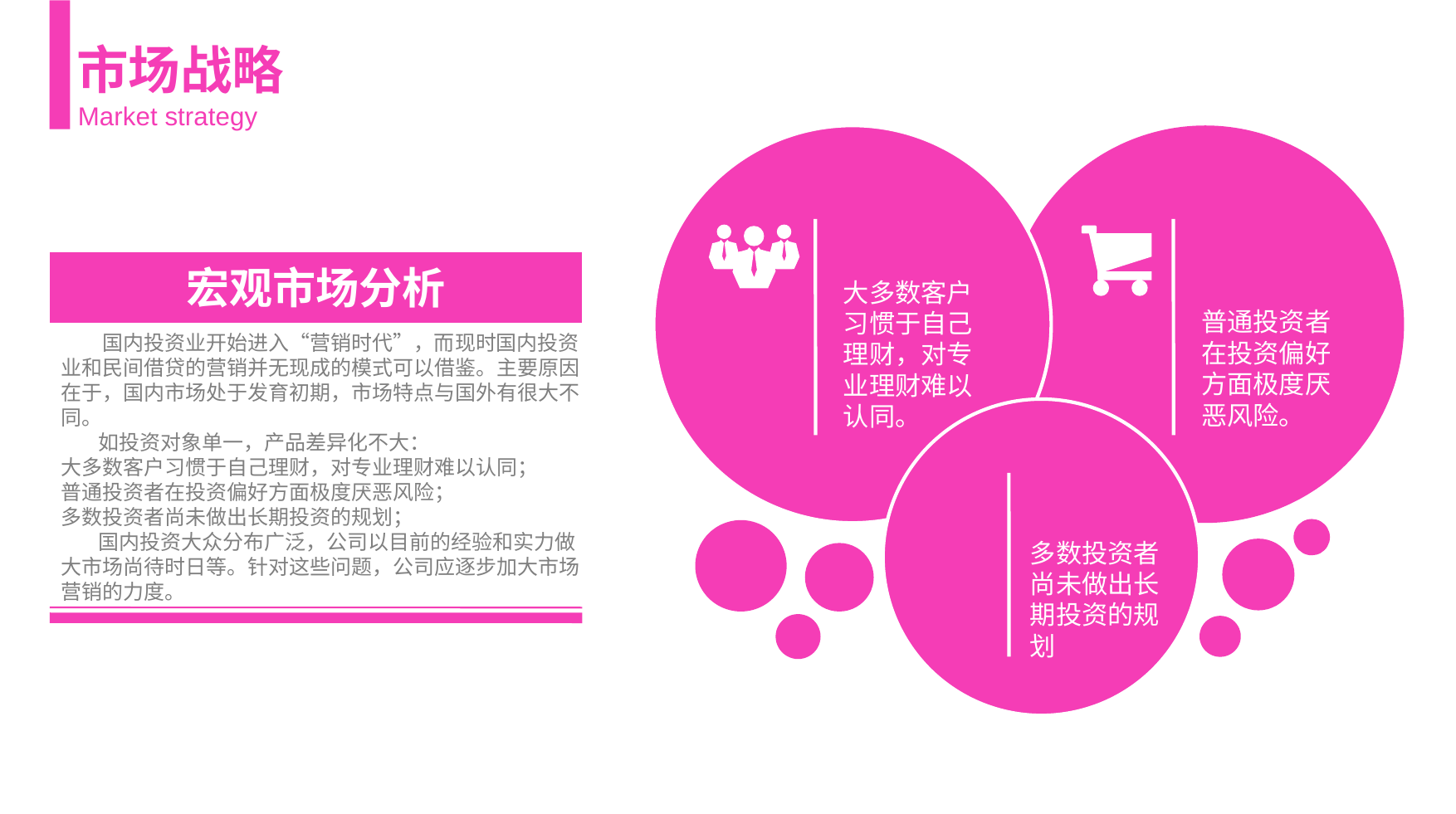

市场战略
Market strategy

宏观市场分析
大多数客户习惯于自己理财，对专业理财难以认同。
普通投资者在投资偏好方面极度厌恶风险。
        国内投资业开始进入“营销时代”，而现时国内投资业和民间借贷的营销并无现成的模式可以借鉴。主要原因在于，国内市场处于发育初期，市场特点与国外有很大不同。
       如投资对象单一，产品差异化不大：
大多数客户习惯于自己理财，对专业理财难以认同；
普通投资者在投资偏好方面极度厌恶风险；
多数投资者尚未做出长期投资的规划；
       国内投资大众分布广泛，公司以目前的经验和实力做大市场尚待时日等。针对这些问题，公司应逐步加大市场营销的力度。

多数投资者尚未做出长期投资的规划